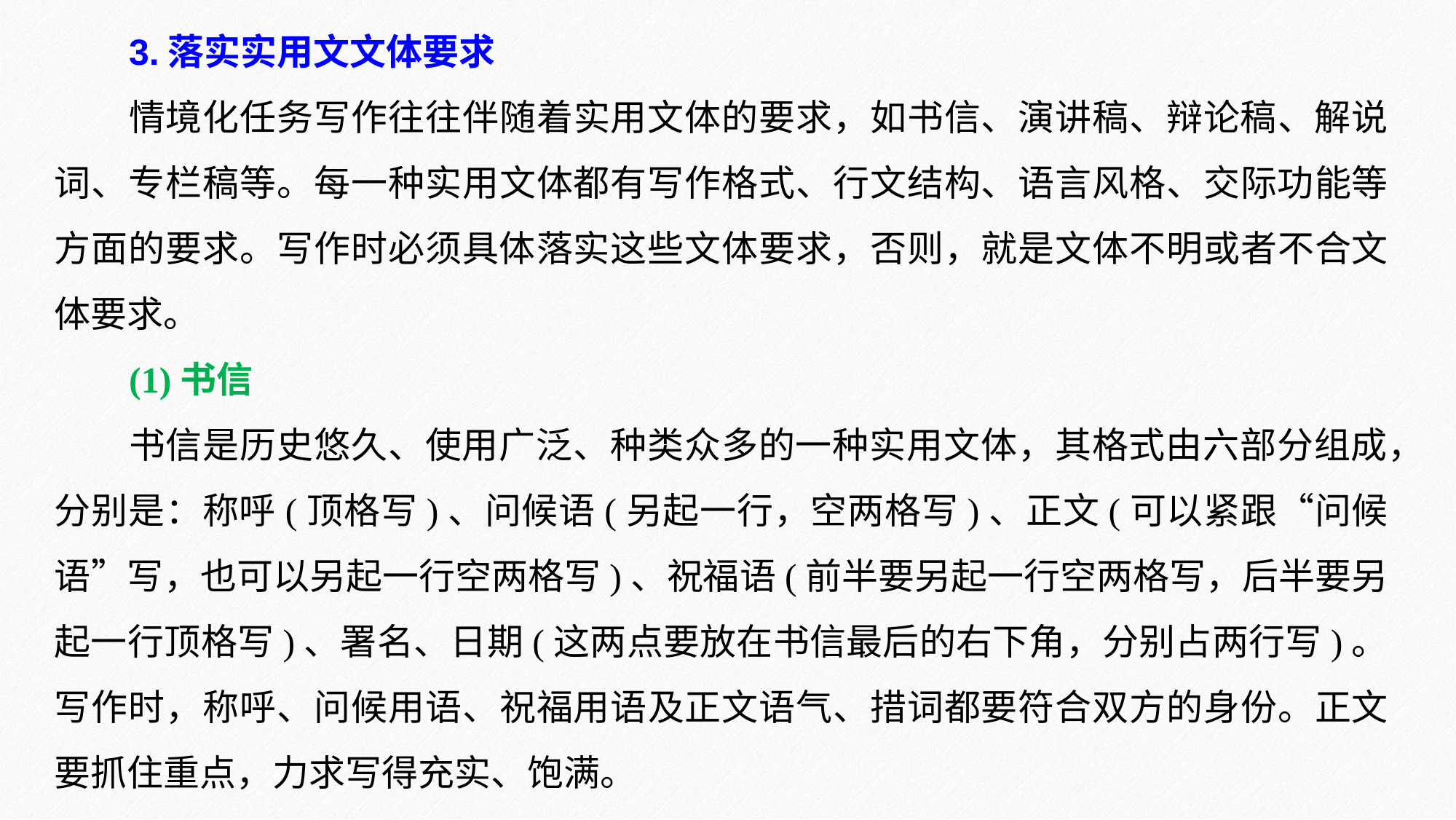

3.落实实用文文体要求
情境化任务写作往往伴随着实用文体的要求，如书信、演讲稿、辩论稿、解说词、专栏稿等。每一种实用文体都有写作格式、行文结构、语言风格、交际功能等方面的要求。写作时必须具体落实这些文体要求，否则，就是文体不明或者不合文体要求。
(1)书信
书信是历史悠久、使用广泛、种类众多的一种实用文体，其格式由六部分组成，分别是：称呼(顶格写)、问候语(另起一行，空两格写)、正文(可以紧跟“问候语”写，也可以另起一行空两格写)、祝福语(前半要另起一行空两格写，后半要另起一行顶格写)、署名、日期(这两点要放在书信最后的右下角，分别占两行写)。写作时，称呼、问候用语、祝福用语及正文语气、措词都要符合双方的身份。正文要抓住重点，力求写得充实、饱满。